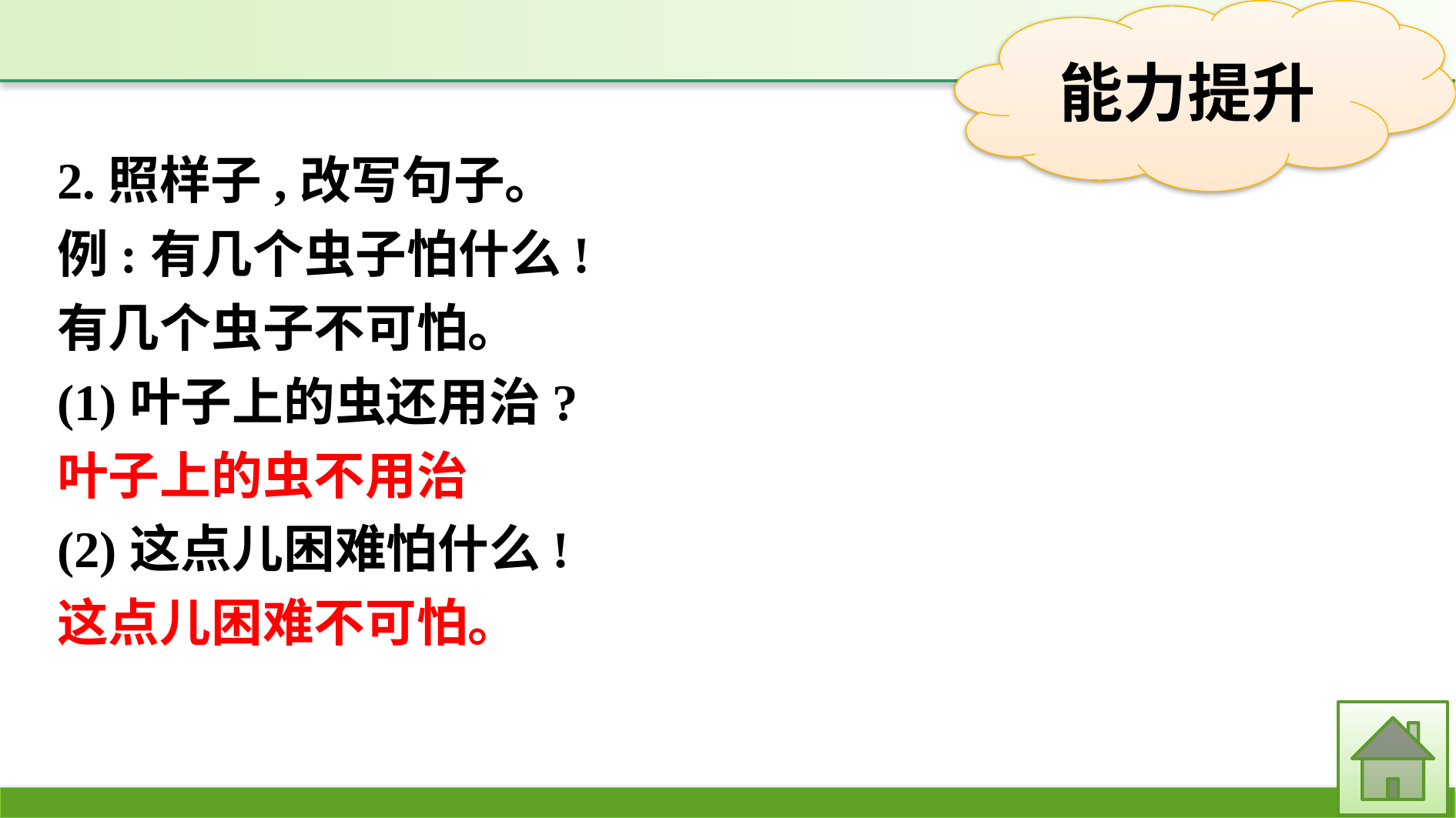

2.照样子,改写句子。
例:有几个虫子怕什么!
有几个虫子不可怕。
(1)叶子上的虫还用治?
叶子上的虫不用治
(2)这点儿困难怕什么!
这点儿困难不可怕。